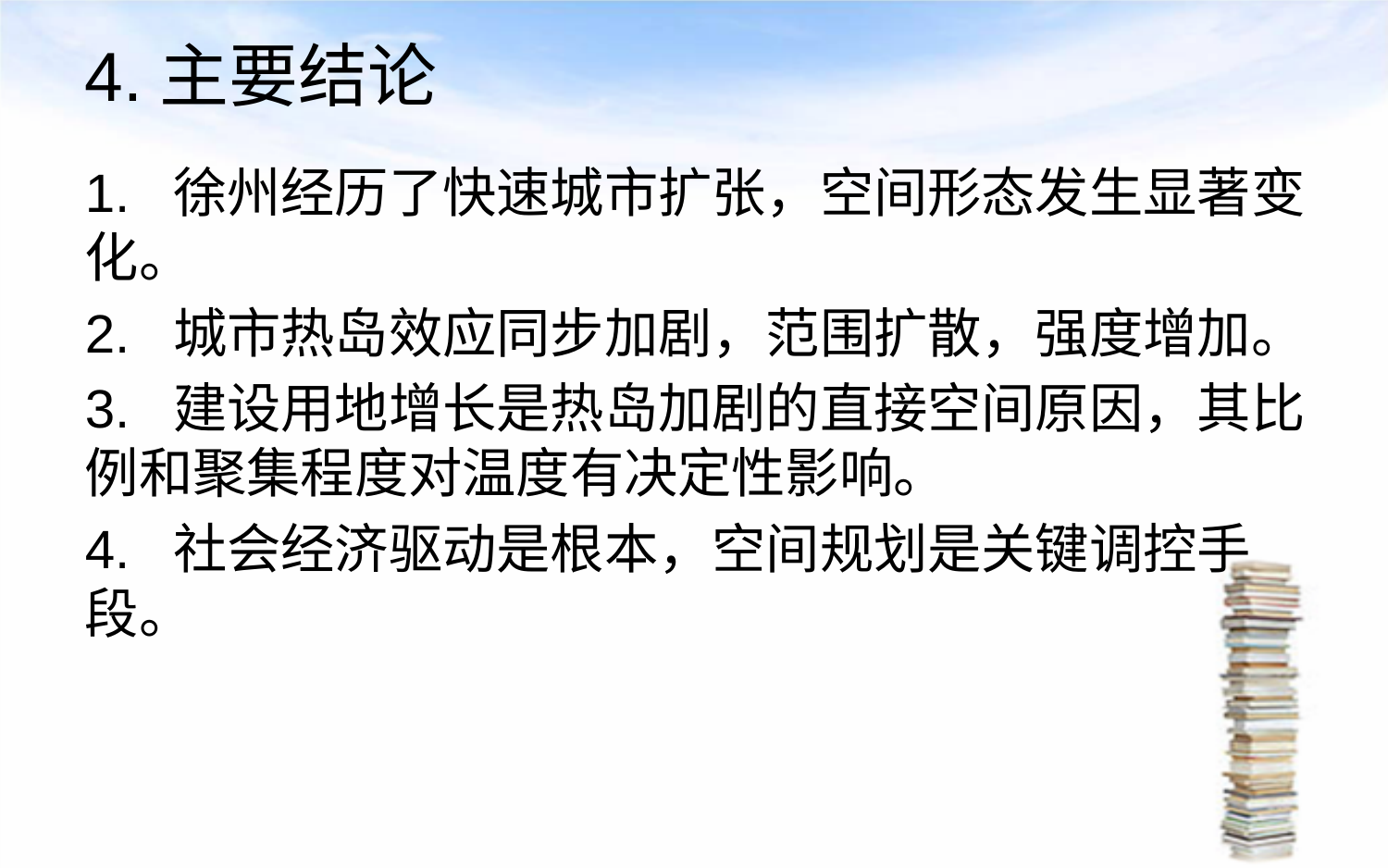

# 4.主要结论
1.  徐州经历了快速城市扩张，空间形态发生显著变化。
2.  城市热岛效应同步加剧，范围扩散，强度增加。
3.  建设用地增长是热岛加剧的直接空间原因，其比例和聚集程度对温度有决定性影响。
4.  社会经济驱动是根本，空间规划是关键调控手段。